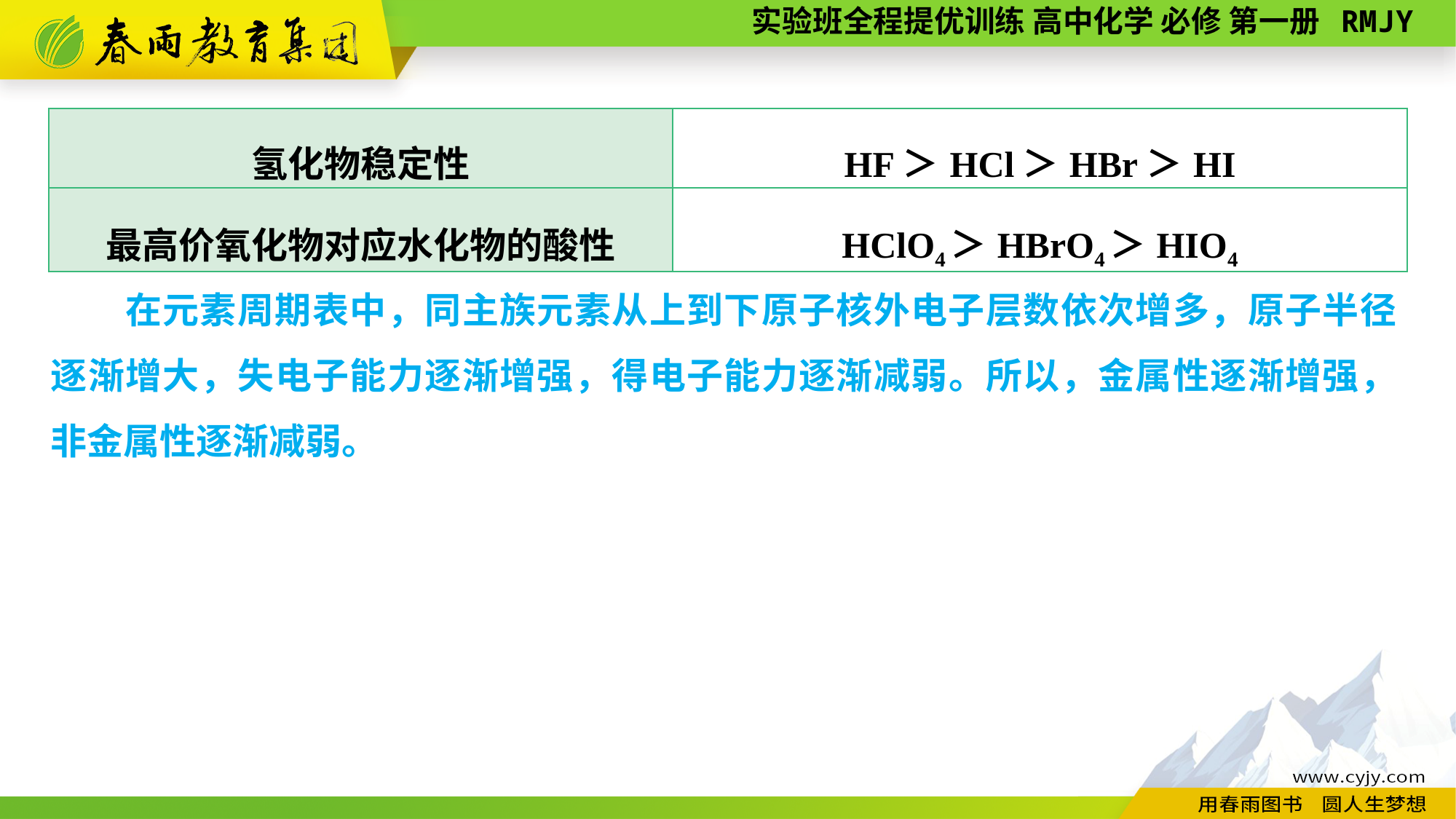

| 氢化物稳定性 | HF＞HCl＞HBr＞HI |
| --- | --- |
| 最高价氧化物对应水化物的酸性 | HClO4＞HBrO4＞HIO4 |
　　在元素周期表中，同主族元素从上到下原子核外电子层数依次增多，原子半径逐渐增大，失电子能力逐渐增强，得电子能力逐渐减弱。所以，金属性逐渐增强，非金属性逐渐减弱。